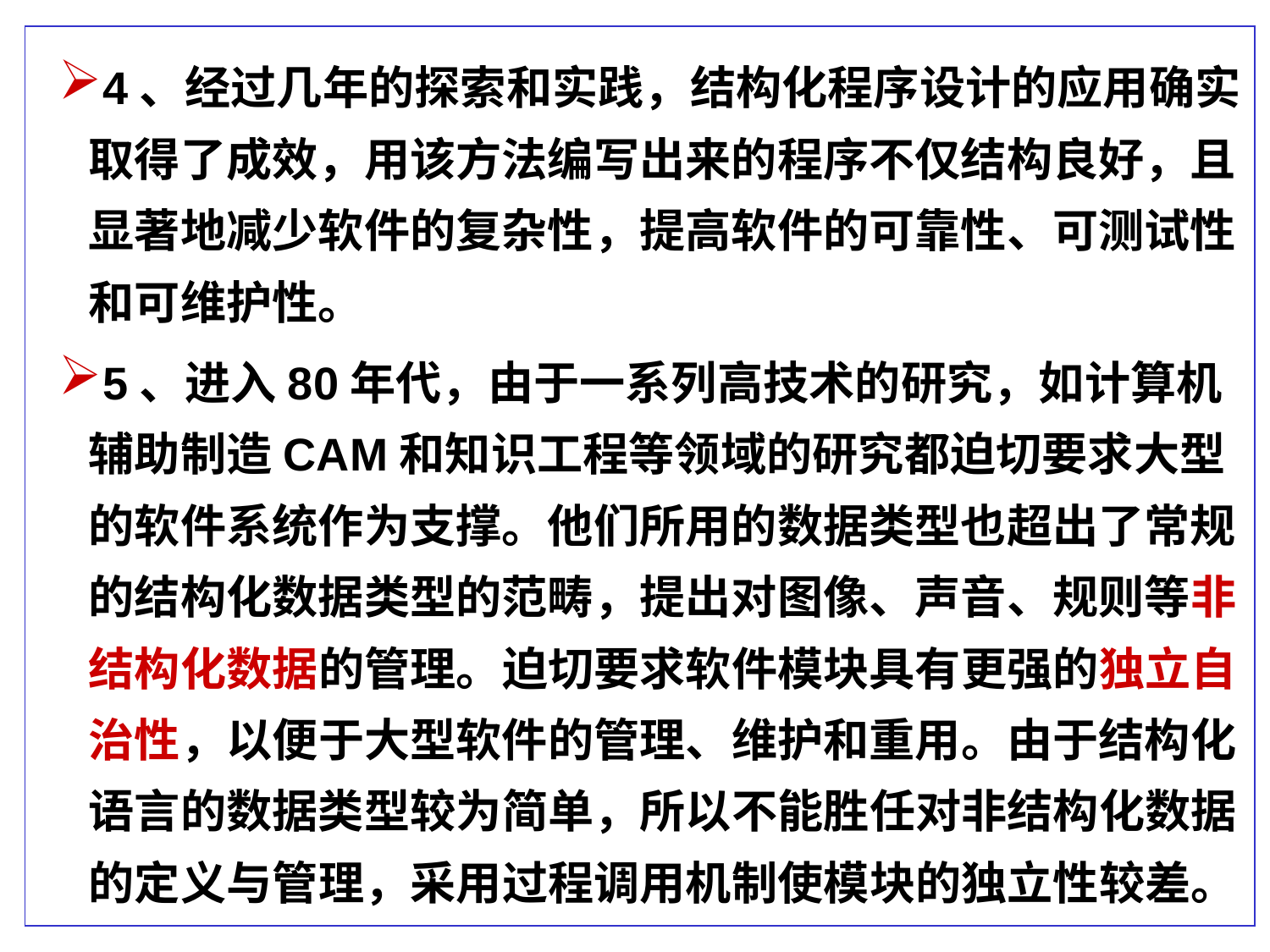

4、经过几年的探索和实践，结构化程序设计的应用确实取得了成效，用该方法编写出来的程序不仅结构良好，且显著地减少软件的复杂性，提高软件的可靠性、可测试性和可维护性。
5、进入80年代，由于一系列高技术的研究，如计算机辅助制造CAM和知识工程等领域的研究都迫切要求大型的软件系统作为支撑。他们所用的数据类型也超出了常规的结构化数据类型的范畴，提出对图像、声音、规则等非结构化数据的管理。迫切要求软件模块具有更强的独立自治性，以便于大型软件的管理、维护和重用。由于结构化语言的数据类型较为简单，所以不能胜任对非结构化数据的定义与管理，采用过程调用机制使模块的独立性较差。